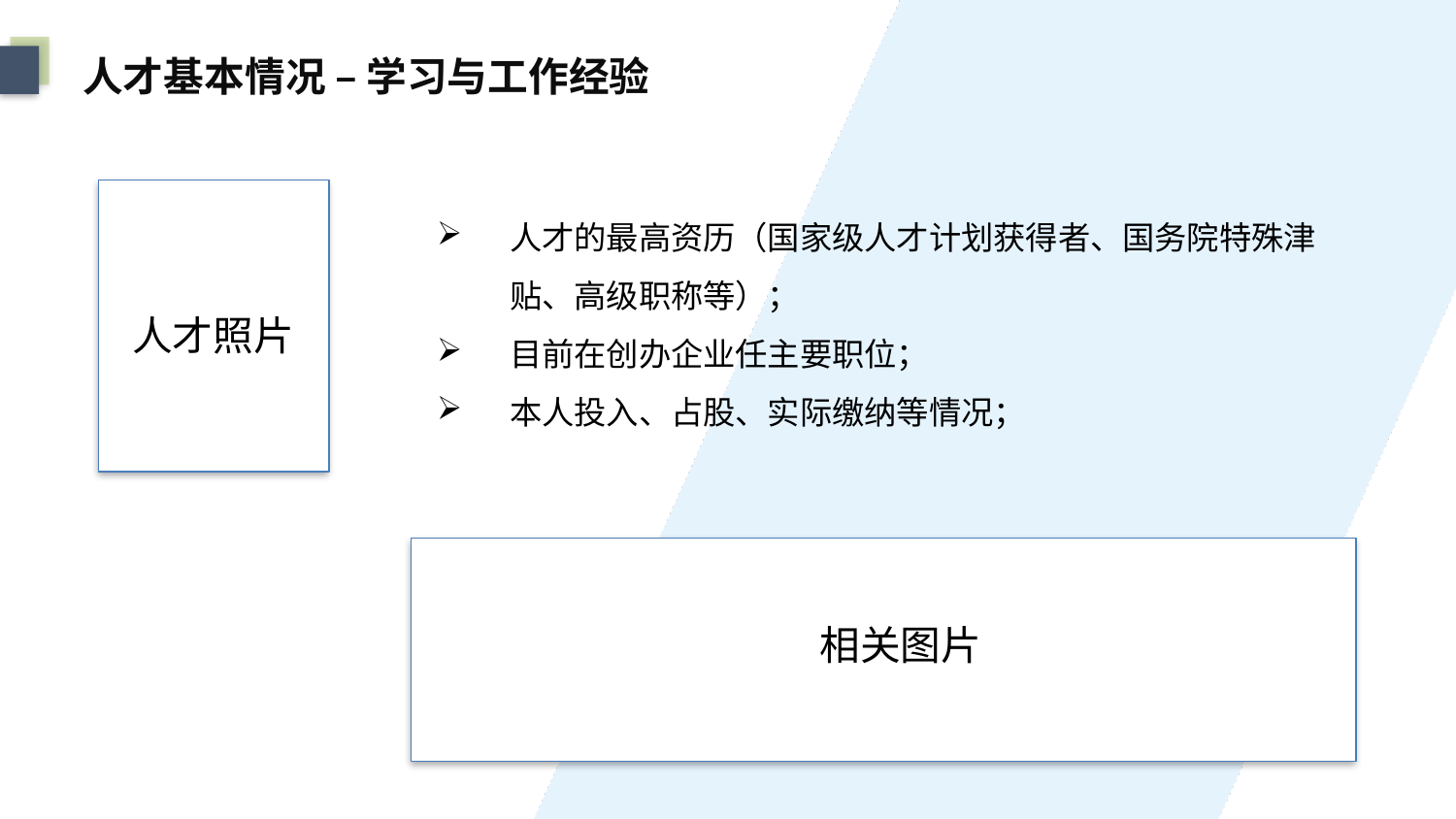

人才基本情况 – 学习与工作经验

人才的最高资历（国家级人才计划获得者、国务院特殊津贴、高级职称等）；
目前在创办企业任主要职位；
本人投入、占股、实际缴纳等情况；
人才照片

相关图片